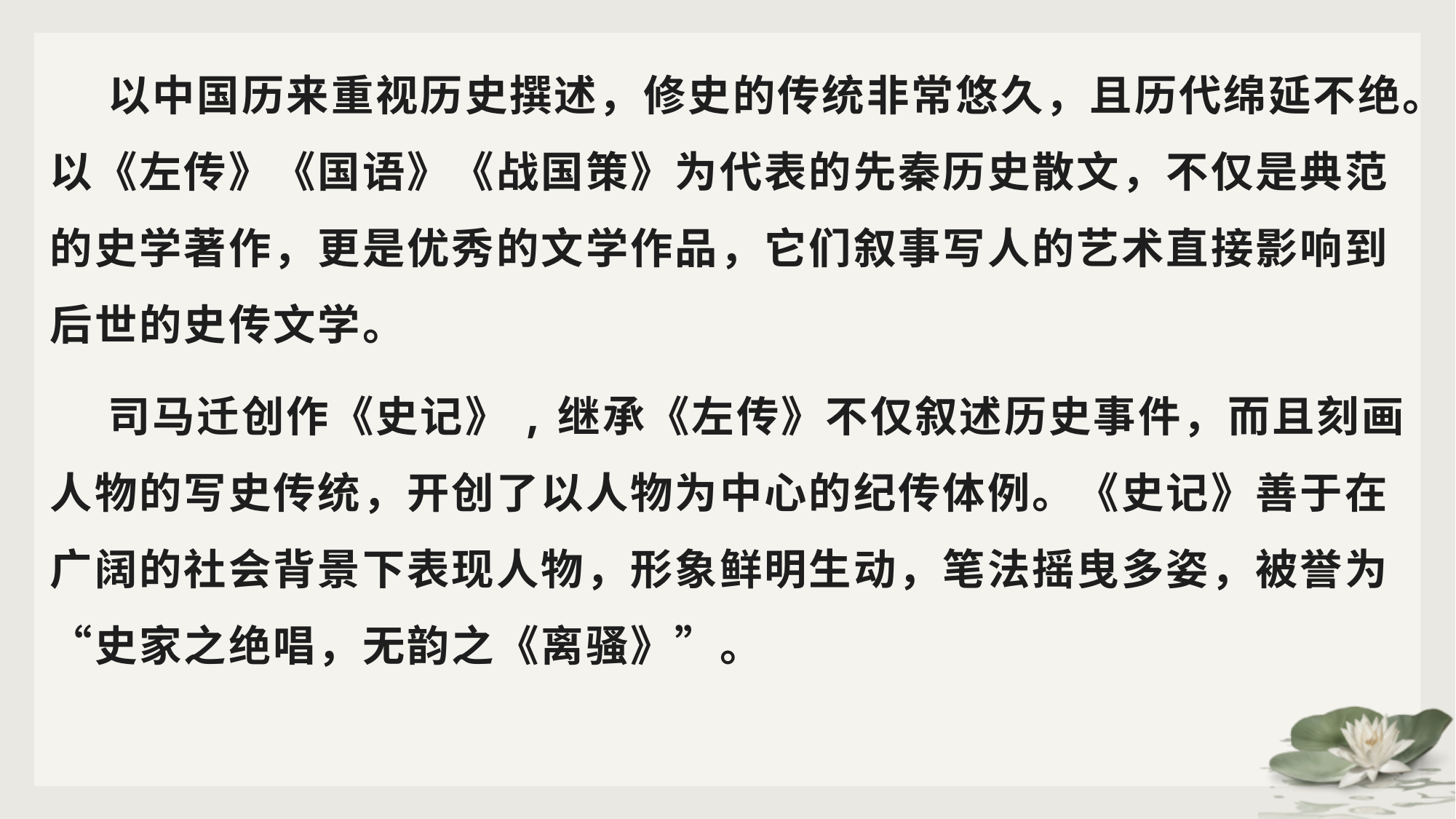

以中国历来重视历史撰述，修史的传统非常悠久，且历代绵延不绝。以《左传》《国语》《战国策》为代表的先秦历史散文，不仅是典范的史学著作，更是优秀的文学作品，它们叙事写人的艺术直接影响到后世的史传文学。
    司马迁创作《史记》,继承《左传》不仅叙述历史事件，而且刻画人物的写史传统，开创了以人物为中心的纪传体例。《史记》善于在广阔的社会背景下表现人物，形象鲜明生动，笔法摇曳多姿，被誉为“史家之绝唱，无韵之《离骚》”。